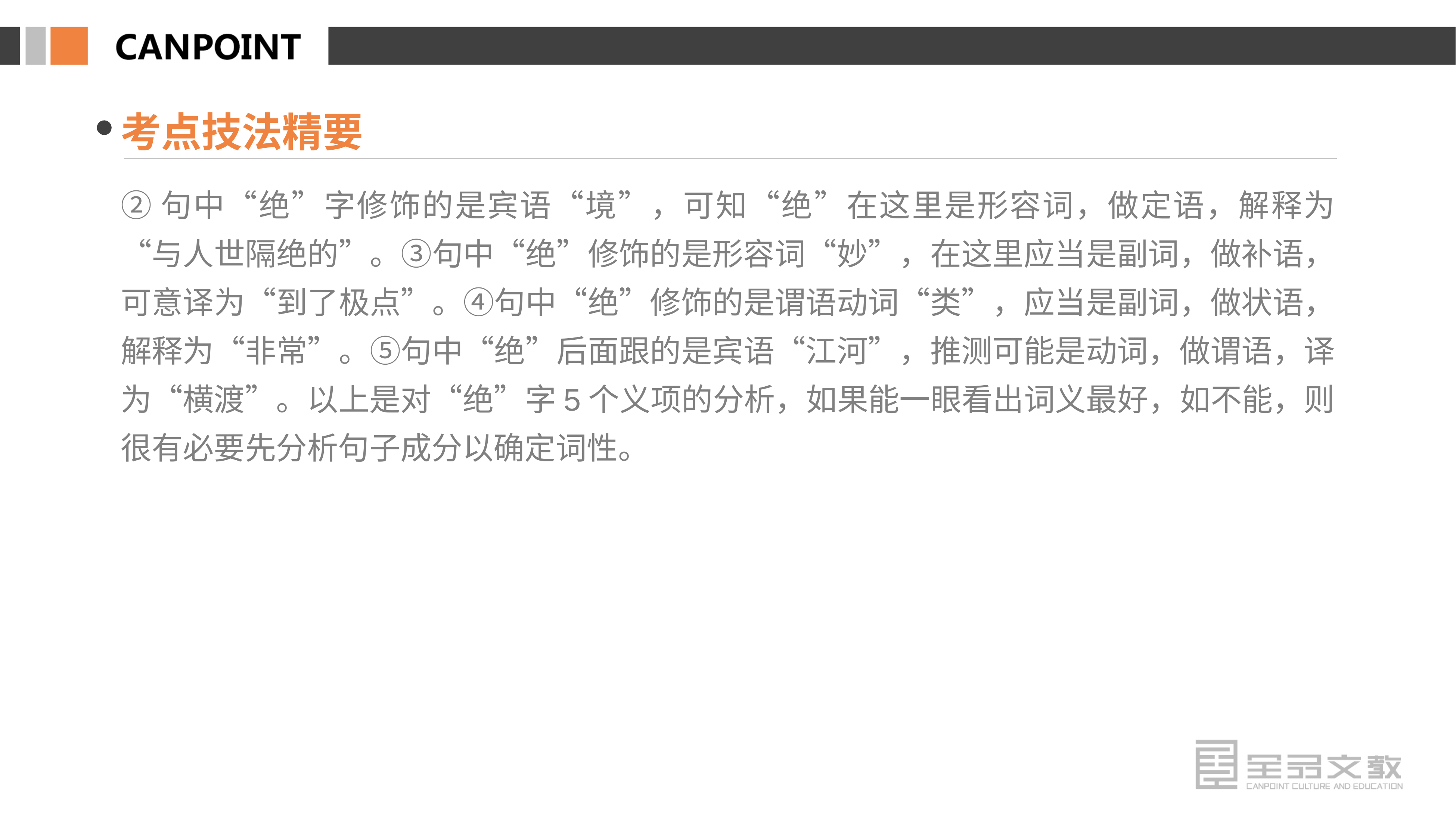

考点技法精要

②句中“绝”字修饰的是宾语“境”，可知“绝”在这里是形容词，做定语，解释为“与人世隔绝的”。③句中“绝”修饰的是形容词“妙”，在这里应当是副词，做补语，可意译为“到了极点”。④句中“绝”修饰的是谓语动词“类”，应当是副词，做状语，解释为“非常”。⑤句中“绝”后面跟的是宾语“江河”，推测可能是动词，做谓语，译为“横渡”。以上是对“绝”字5个义项的分析，如果能一眼看出词义最好，如不能，则很有必要先分析句子成分以确定词性。